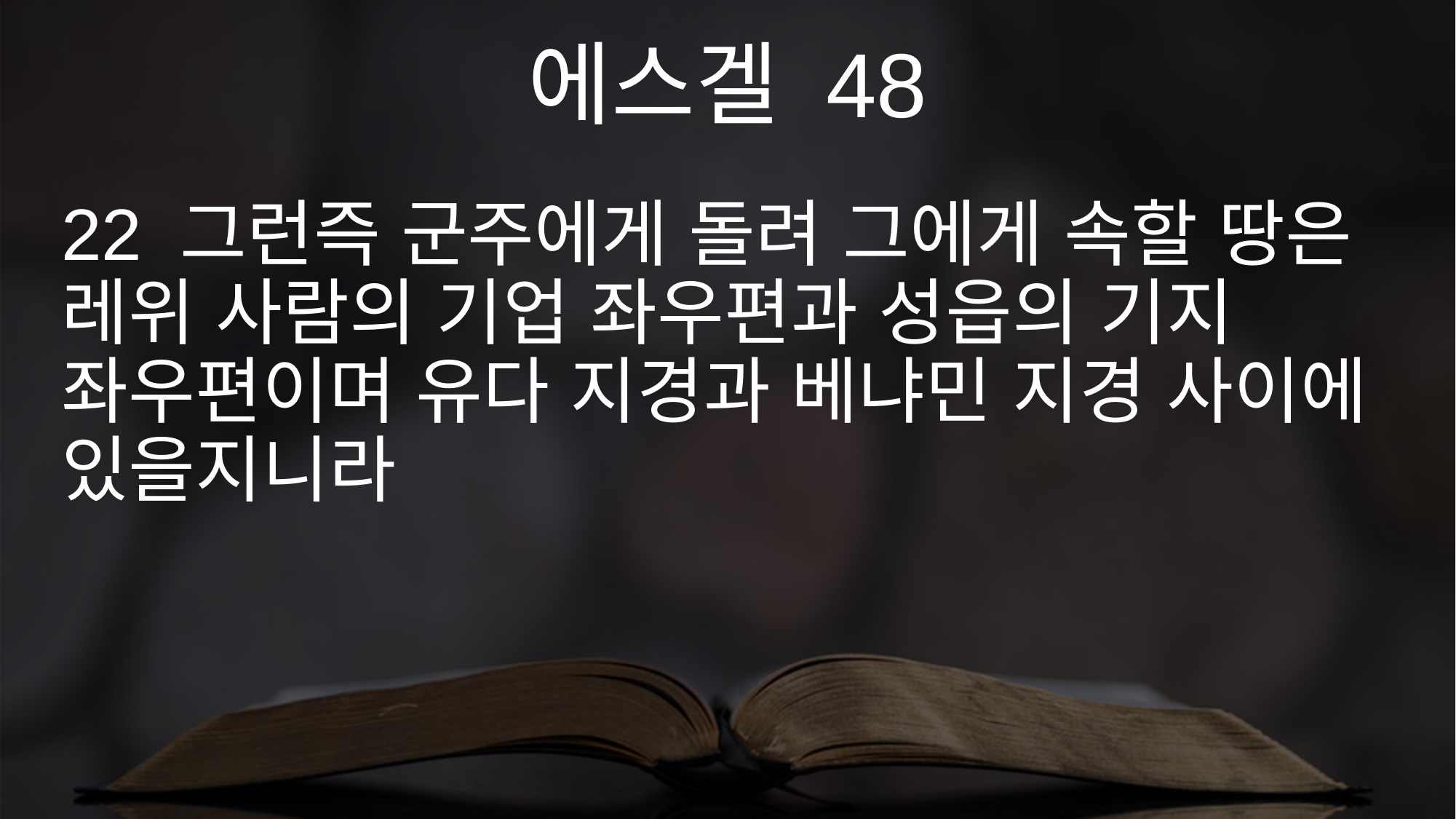

에스겔 48
22 그런즉 군주에게 돌려 그에게 속할 땅은 레위 사람의 기업 좌우편과 성읍의 기지 좌우편이며 유다 지경과 베냐민 지경 사이에 있을지니라